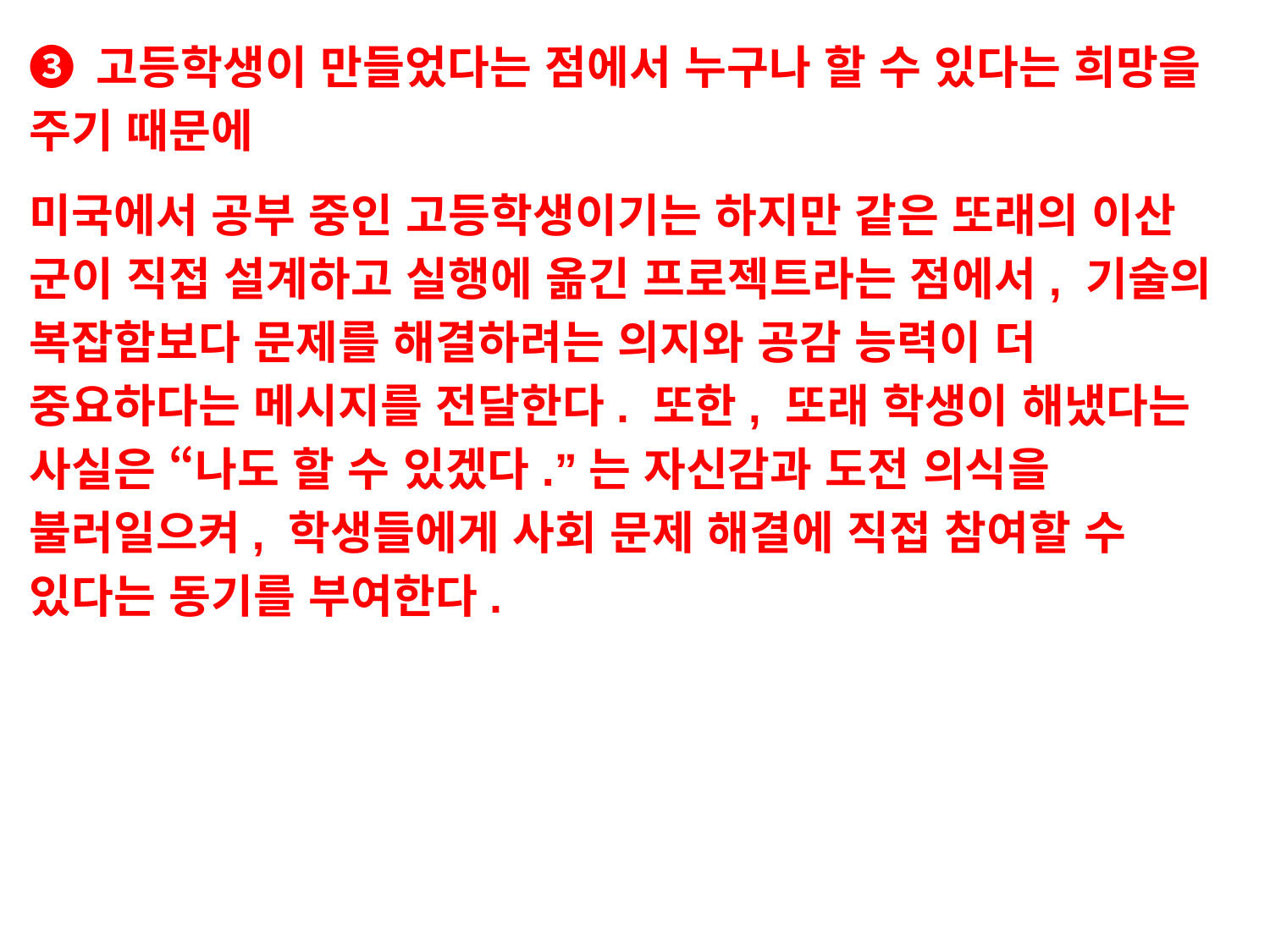

❸ 고등학생이 만들었다는 점에서 누구나 할 수 있다는 희망을 주기 때문에
미국에서 공부 중인 고등학생이기는 하지만 같은 또래의 이산 군이 직접 설계하고 실행에 옮긴 프로젝트라는 점에서, 기술의 복잡함보다 문제를 해결하려는 의지와 공감 능력이 더 중요하다는 메시지를 전달한다. 또한, 또래 학생이 해냈다는 사실은 “나도 할 수 있겠다.”는 자신감과 도전 의식을 불러일으켜, 학생들에게 사회 문제 해결에 직접 참여할 수 있다는 동기를 부여한다.